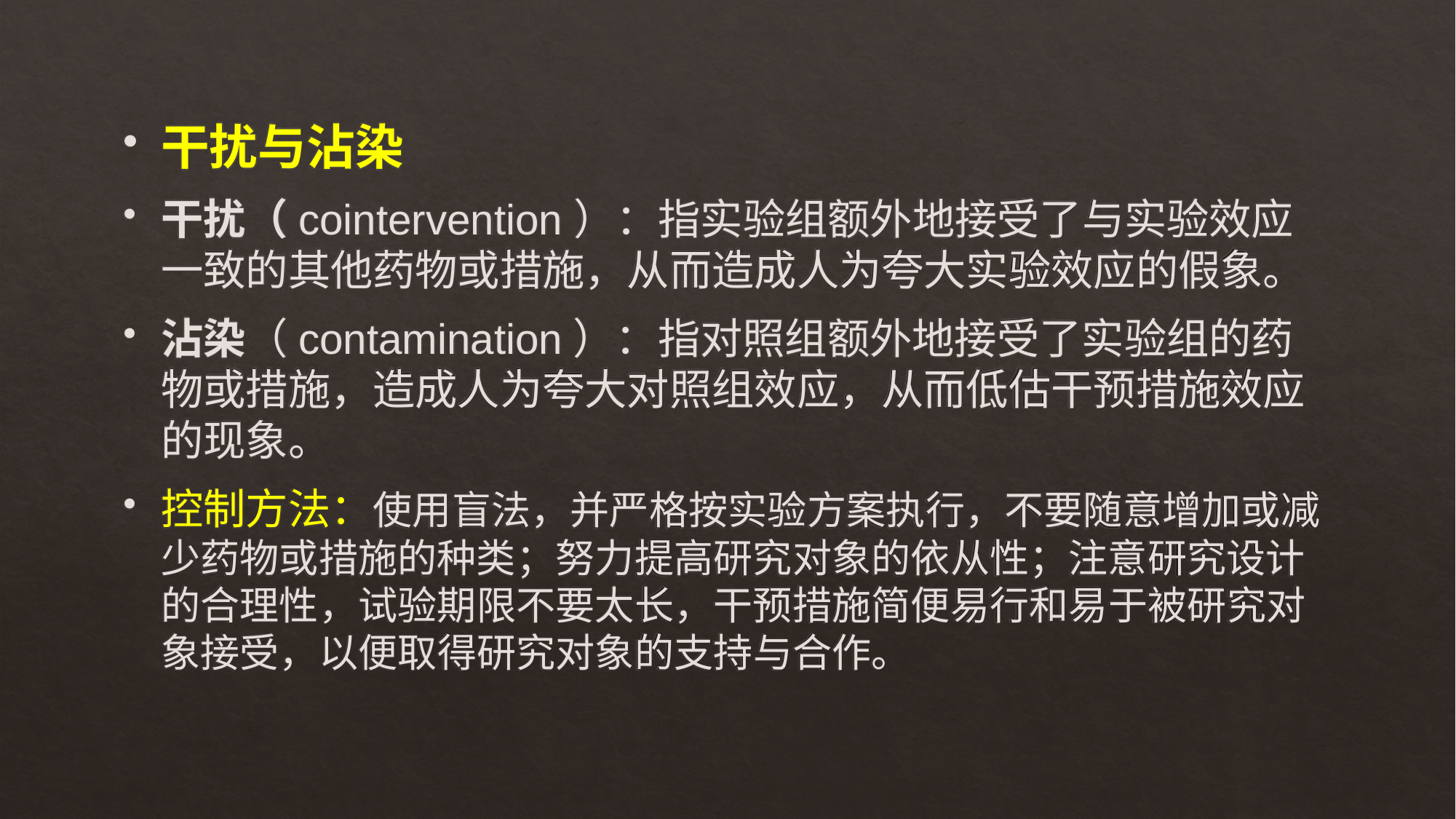

干扰与沾染
干扰（cointervention）：指实验组额外地接受了与实验效应一致的其他药物或措施，从而造成人为夸大实验效应的假象。
沾染（contamination）：指对照组额外地接受了实验组的药物或措施，造成人为夸大对照组效应，从而低估干预措施效应的现象。
控制方法：使用盲法，并严格按实验方案执行，不要随意增加或减少药物或措施的种类；努力提高研究对象的依从性；注意研究设计的合理性，试验期限不要太长，干预措施简便易行和易于被研究对象接受，以便取得研究对象的支持与合作。